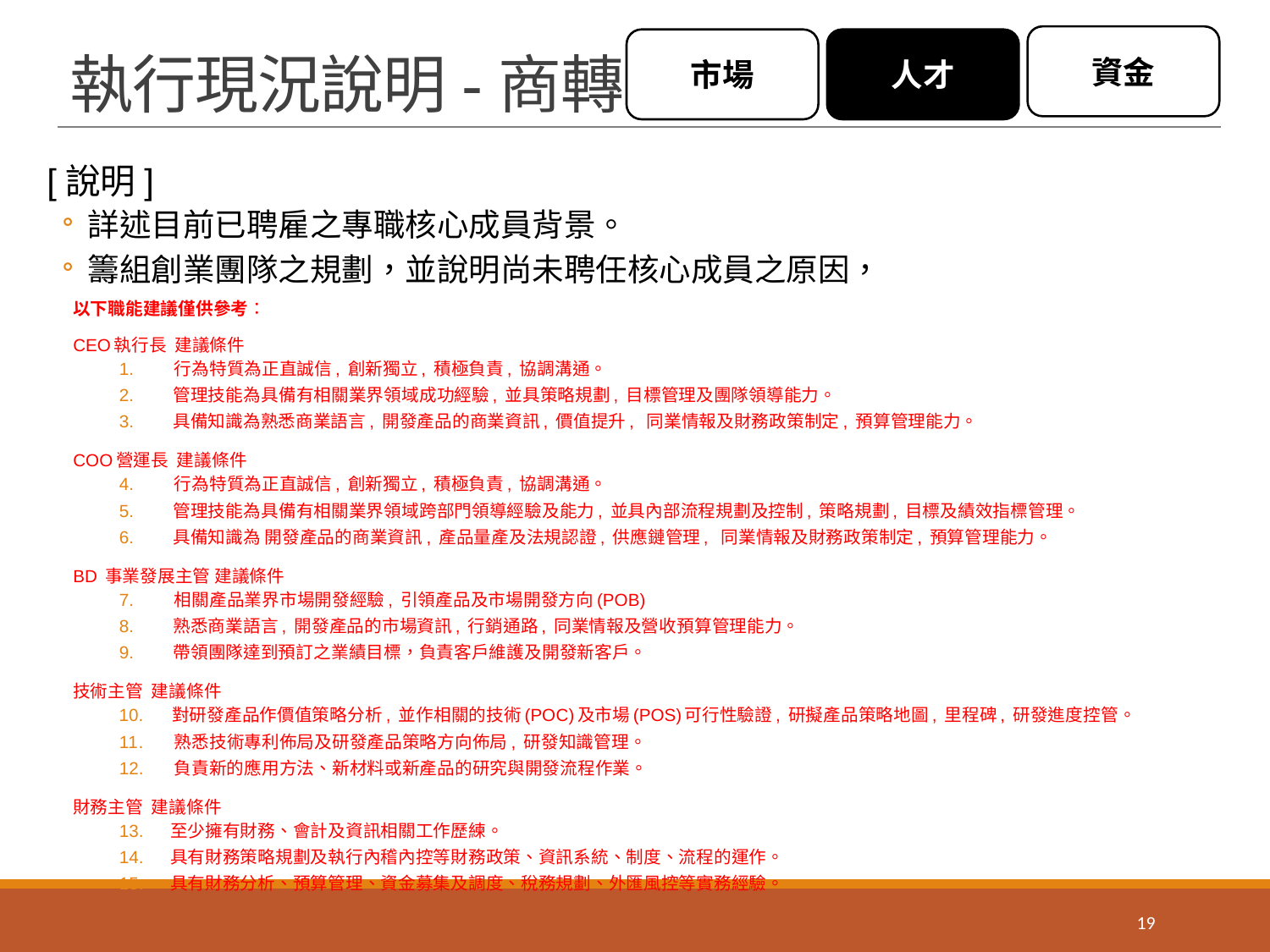

資金
市場
人才
# 執行現況說明-商轉
[說明]
詳述目前已聘雇之專職核心成員背景。
籌組創業團隊之規劃，並說明尚未聘任核心成員之原因，
以下職能建議僅供參考：
CEO執行長  建議條件
    行為特質為正直誠信, 創新獨立, 積極負責, 協調溝通。
管理技能為具備有相關業界領域成功經驗, 並具策略規劃, 目標管理及團隊領導能力。
具備知識為熟悉商業語言, 開發產品的商業資訊, 價值提升,  同業情報及財務政策制定, 預算管理能力。
COO營運長  建議條件
    行為特質為正直誠信, 創新獨立, 積極負責, 協調溝通。
管理技能為具備有相關業界領域跨部門領導經驗及能力, 並具內部流程規劃及控制, 策略規劃, 目標及績效指標管理。
具備知識為 開發產品的商業資訊, 產品量產及法規認證, 供應鏈管理,  同業情報及財務政策制定, 預算管理能力。
BD 事業發展主管 建議條件
    相關產品業界市場開發經驗, 引領產品及市場開發方向(POB)
熟悉商業語言, 開發產品的市場資訊, 行銷通路, 同業情報及營收預算管理能力。
帶領團隊達到預訂之業績目標，負責客戶維護及開發新客戶。
技術主管  建議條件
對研發產品作價值策略分析, 並作相關的技術(POC)及市場(POS)可行性驗證, 研擬產品策略地圖, 里程碑, 研發進度控管。
    熟悉技術專利佈局及研發產品策略方向佈局, 研發知識管理。
    負責新的應用方法、新材料或新產品的研究與開發流程作業。
財務主管  建議條件
   至少擁有財務、會計及資訊相關工作歷練。
   具有財務策略規劃及執行內稽內控等財務政策、資訊系統、制度、流程的運作。
   具有財務分析、預算管理、資金募集及調度、稅務規劃、外匯風控等實務經驗。

19